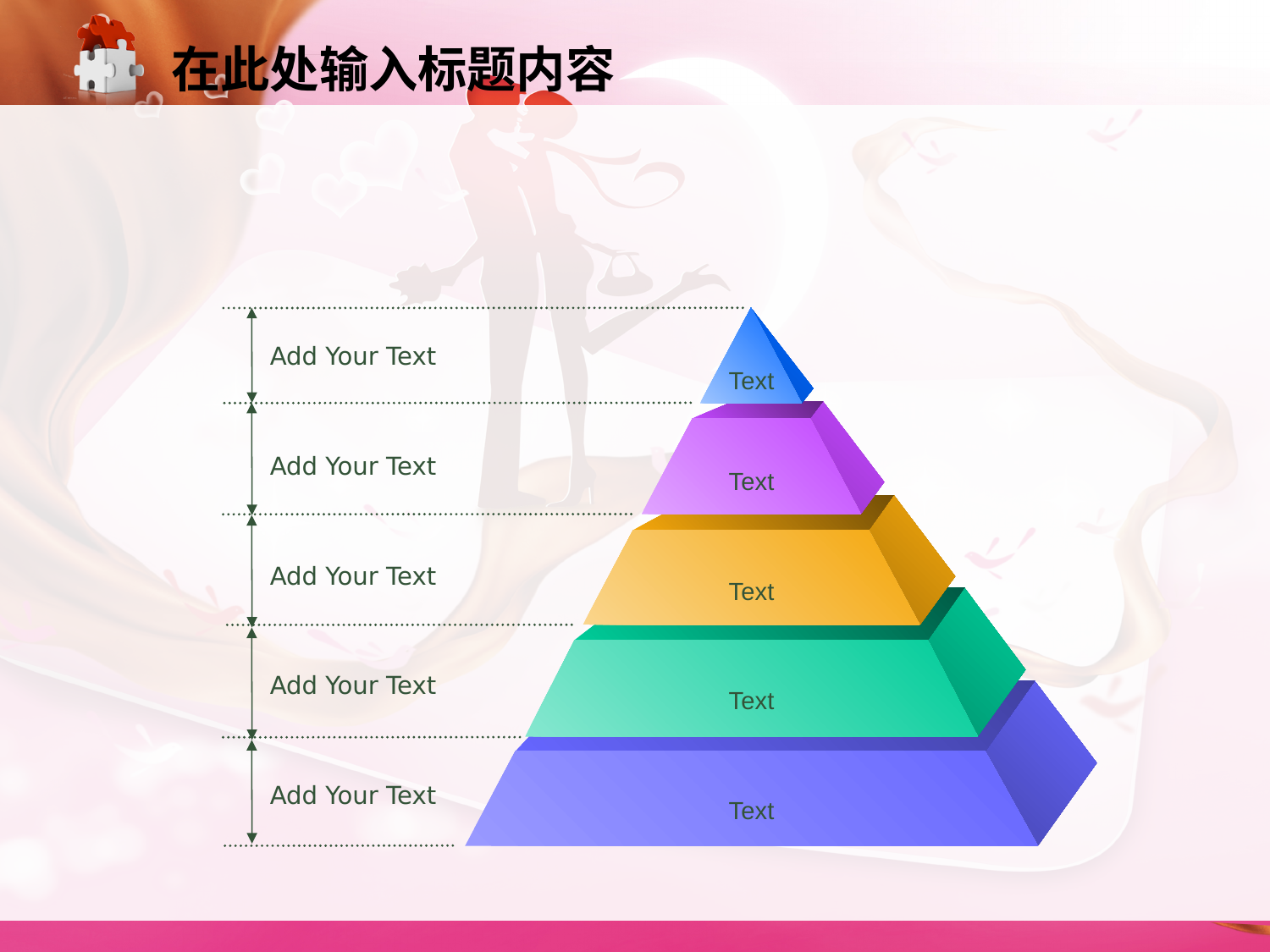

在此处输入标题内容

Add Your Text
Text

Add Your Text
Text

Add Your Text
Text

Add Your Text
Text

Add Your Text
Text